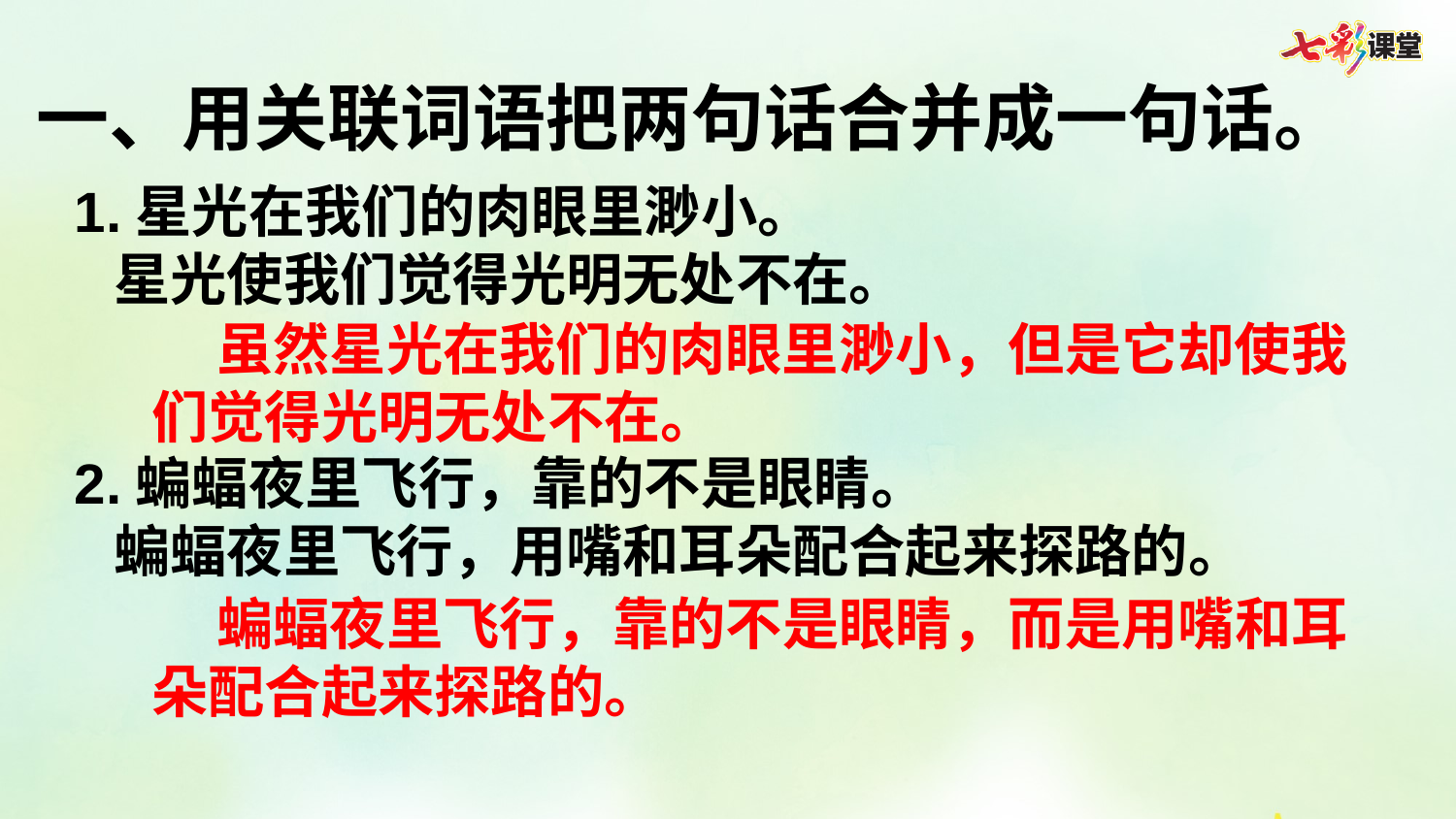

一、用关联词语把两句话合并成一句话。
1.星光在我们的肉眼里渺小。
  星光使我们觉得光明无处不在。

2.蝙蝠夜里飞行，靠的不是眼睛。
  蝙蝠夜里飞行，用嘴和耳朵配合起来探路的。

    虽然星光在我们的肉眼里渺小，但是它却使我们觉得光明无处不在。
    蝙蝠夜里飞行，靠的不是眼睛，而是用嘴和耳朵配合起来探路的。